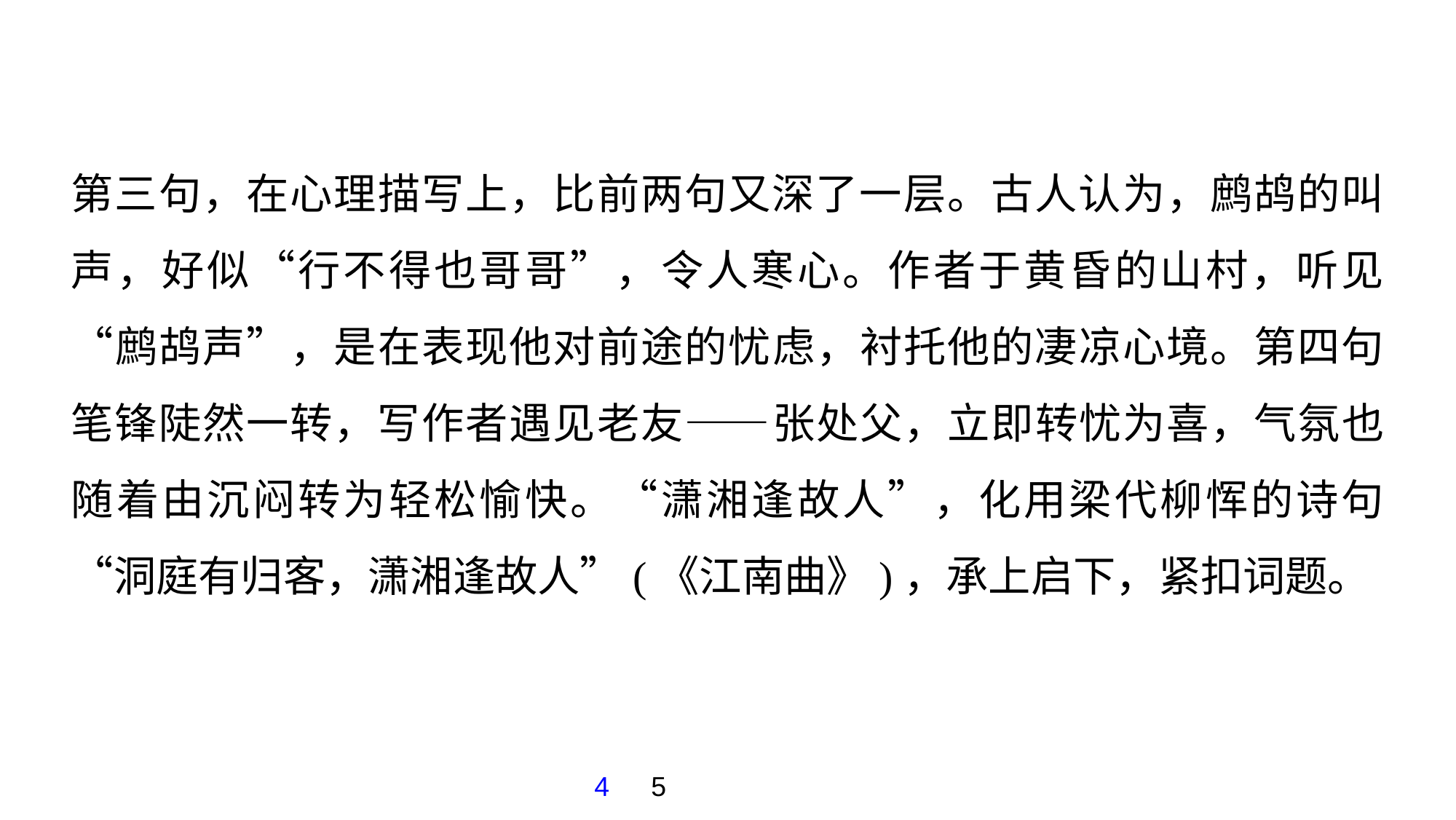

第三句，在心理描写上，比前两句又深了一层。古人认为，鹧鸪的叫声，好似“行不得也哥哥”，令人寒心。作者于黄昏的山村，听见“鹧鸪声”，是在表现他对前途的忧虑，衬托他的凄凉心境。第四句笔锋陡然一转，写作者遇见老友——张处父，立即转忧为喜，气氛也随着由沉闷转为轻松愉快。“潇湘逢故人”，化用梁代柳恽的诗句“洞庭有归客，潇湘逢故人”(《江南曲》)，承上启下，紧扣词题。
4
5